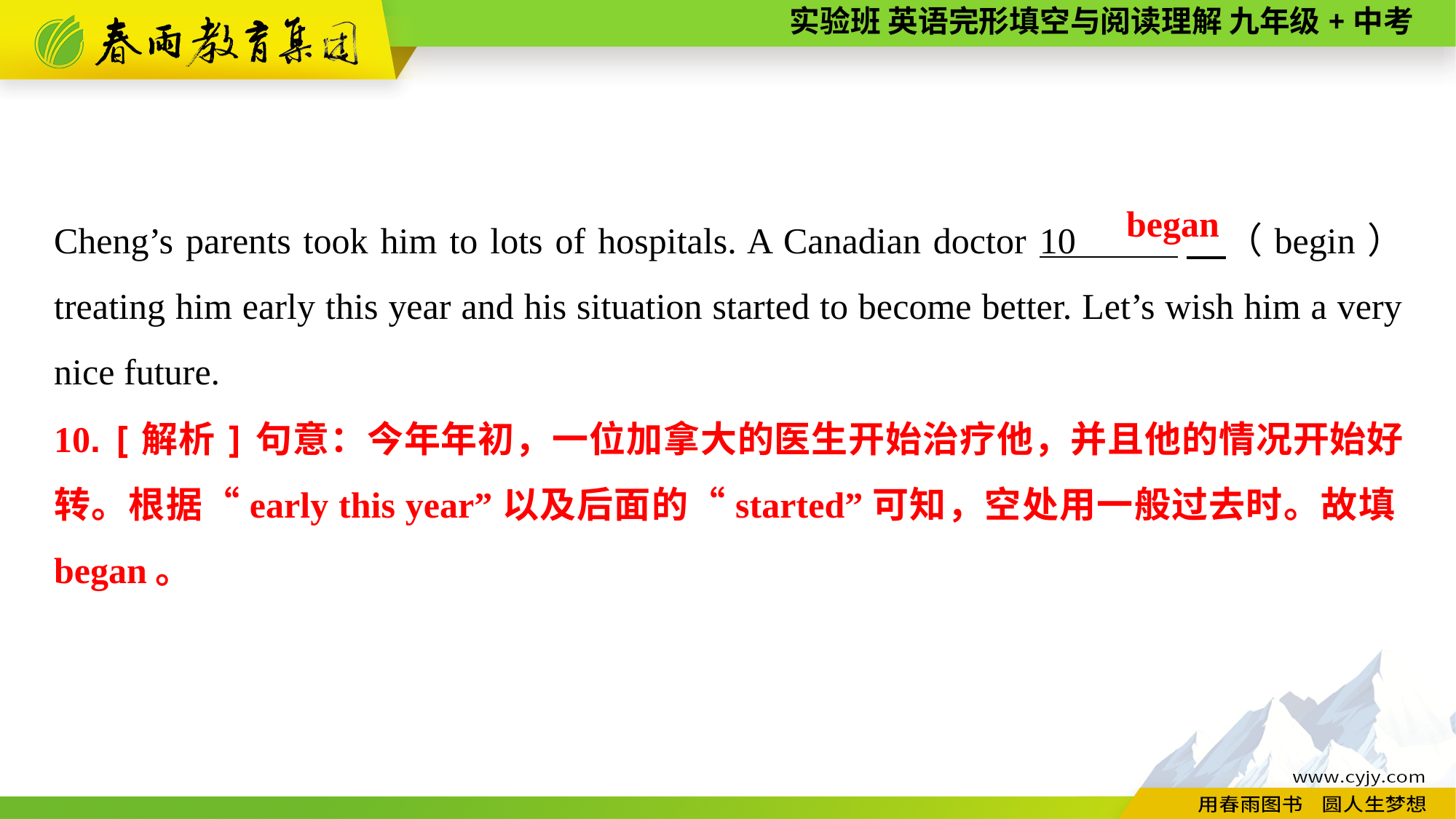

Cheng’s parents took him to lots of hospitals. A Canadian doctor 10        　（begin） treating him early this year and his situation started to become better. Let’s wish him a very nice future.
began
10. [解析]句意：今年年初，一位加拿大的医生开始治疗他，并且他的情况开始好转。根据“early this year”以及后面的“started”可知，空处用一般过去时。故填began。